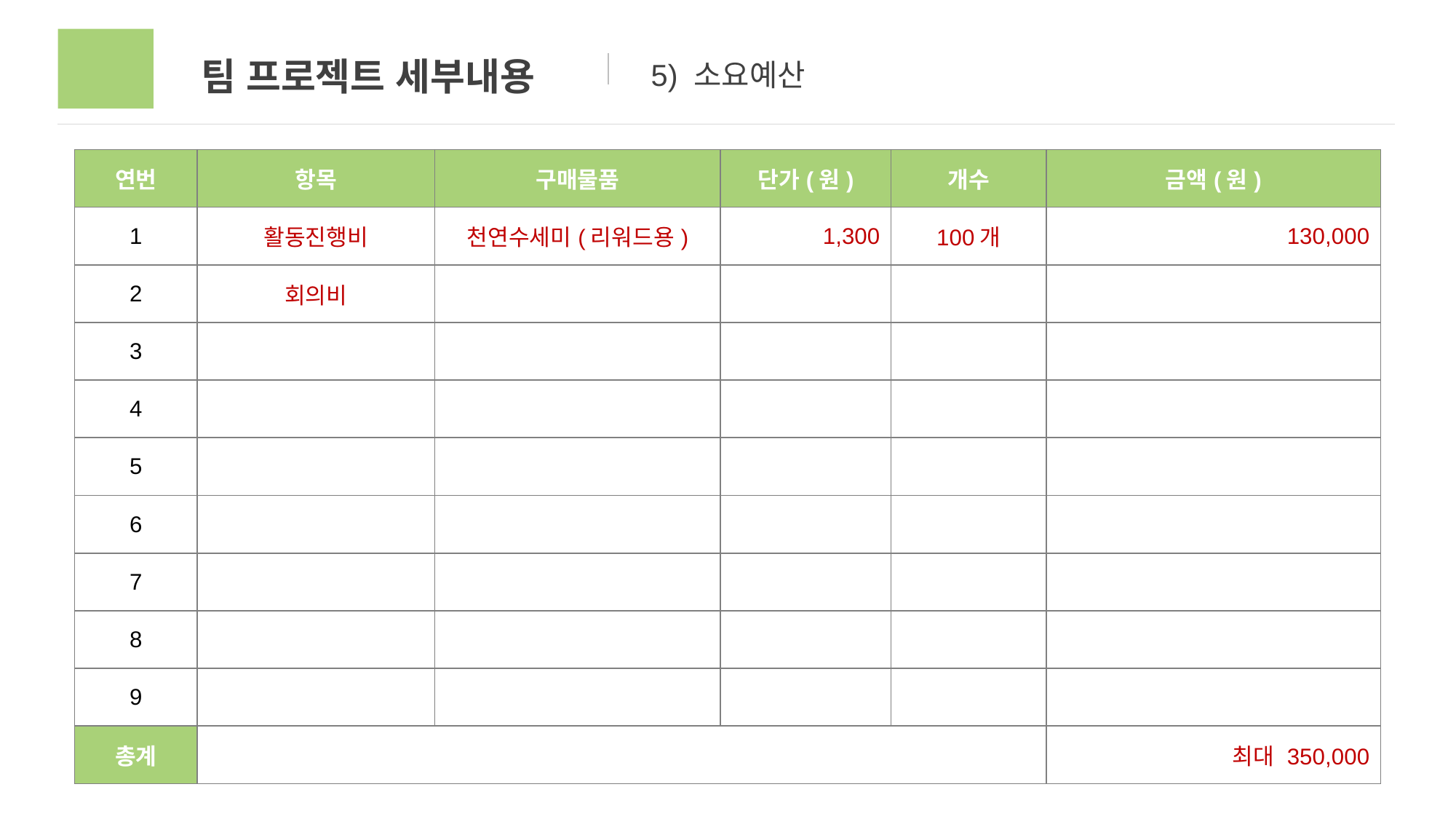

03
팀 프로젝트 세부내용
5) 소요예산
| 연번 | 항목 | 구매물품 | 단가(원) | 개수 | 금액(원) |
| --- | --- | --- | --- | --- | --- |
| 1 | 활동진행비 | 천연수세미(리워드용) | 1,300 | 100개 | 130,000 |
| 2 | 회의비 |  |  |  |  |
| 3 |  |  |  |  |  |
| 4 |  |  |  |  |  |
| 5 |  |  |  |  |  |
| 6 |  |  |  |  |  |
| 7 |  |  |  |  |  |
| 8 |  |  |  |  |  |
| 9 |  |  |  |  |  |
| 총계 |  |  |  |  | 최대 350,000 |